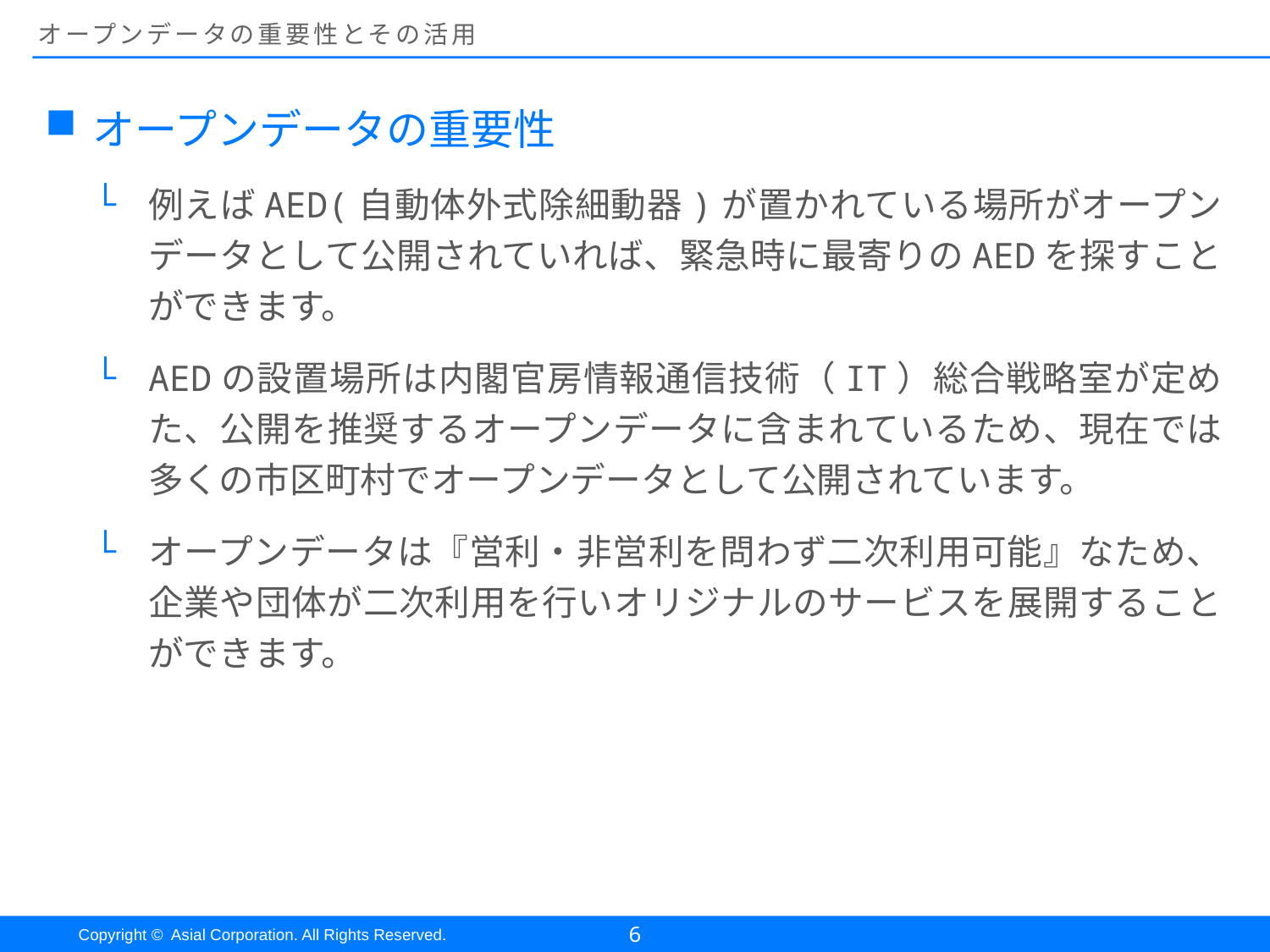

# オープンデータの重要性とその活用

オープンデータの重要性
例えばAED(自動体外式除細動器)が置かれている場所がオープンデータとして公開されていれば、緊急時に最寄りのAEDを探すことができます。
AEDの設置場所は内閣官房情報通信技術（IT）総合戦略室が定めた、公開を推奨するオープンデータに含まれているため、現在では多くの市区町村でオープンデータとして公開されています。
オープンデータは『営利・非営利を問わず二次利用可能』なため、企業や団体が二次利用を行いオリジナルのサービスを展開することができます。
6